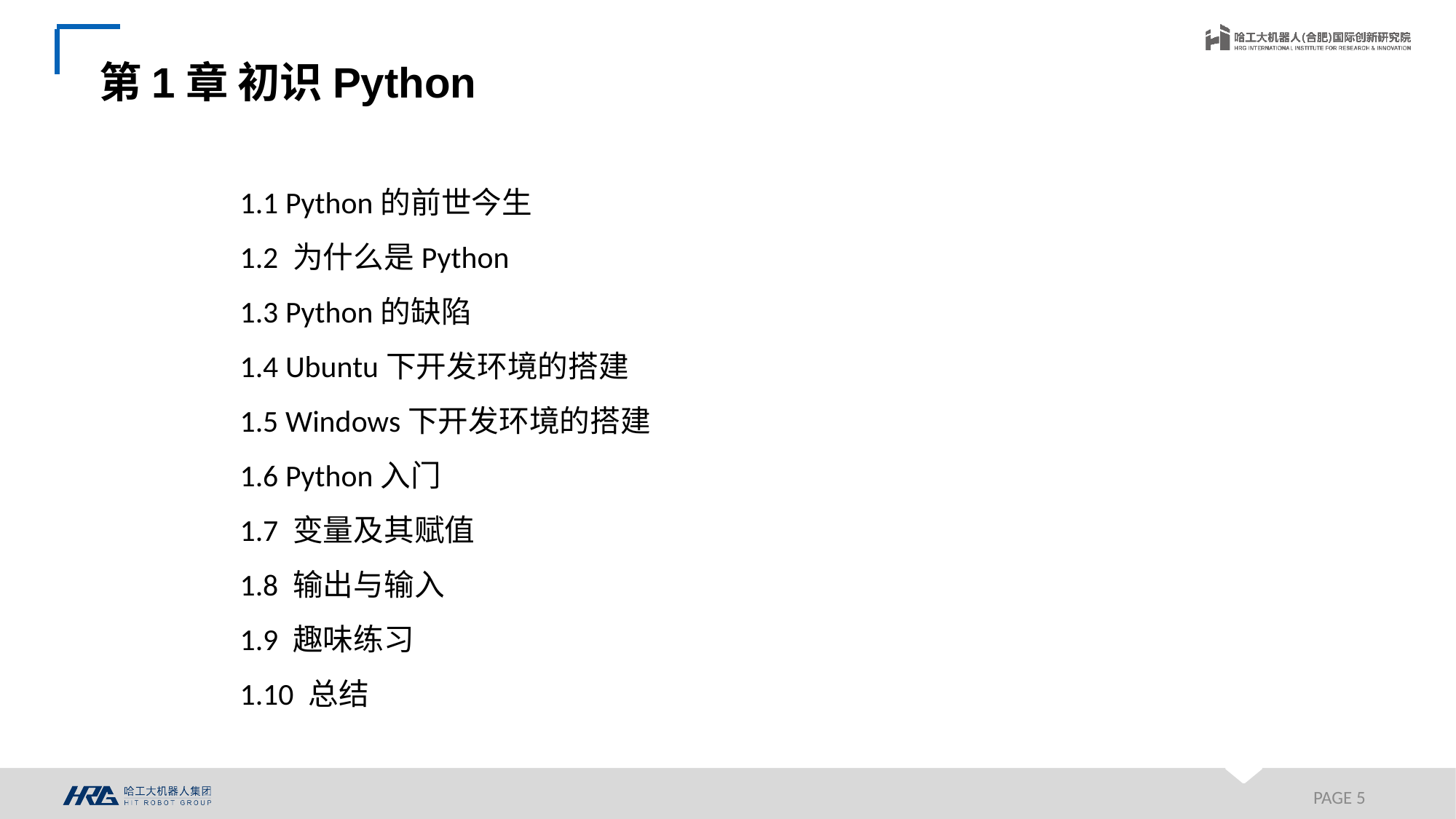

第1章 初识Python
1.1 Python的前世今生
1.2 为什么是Python
1.3 Python的缺陷
1.4 Ubuntu下开发环境的搭建
1.5 Windows下开发环境的搭建
1.6 Python入门
1.7 变量及其赋值
1.8 输出与输入
1.9 趣味练习
1.10 总结